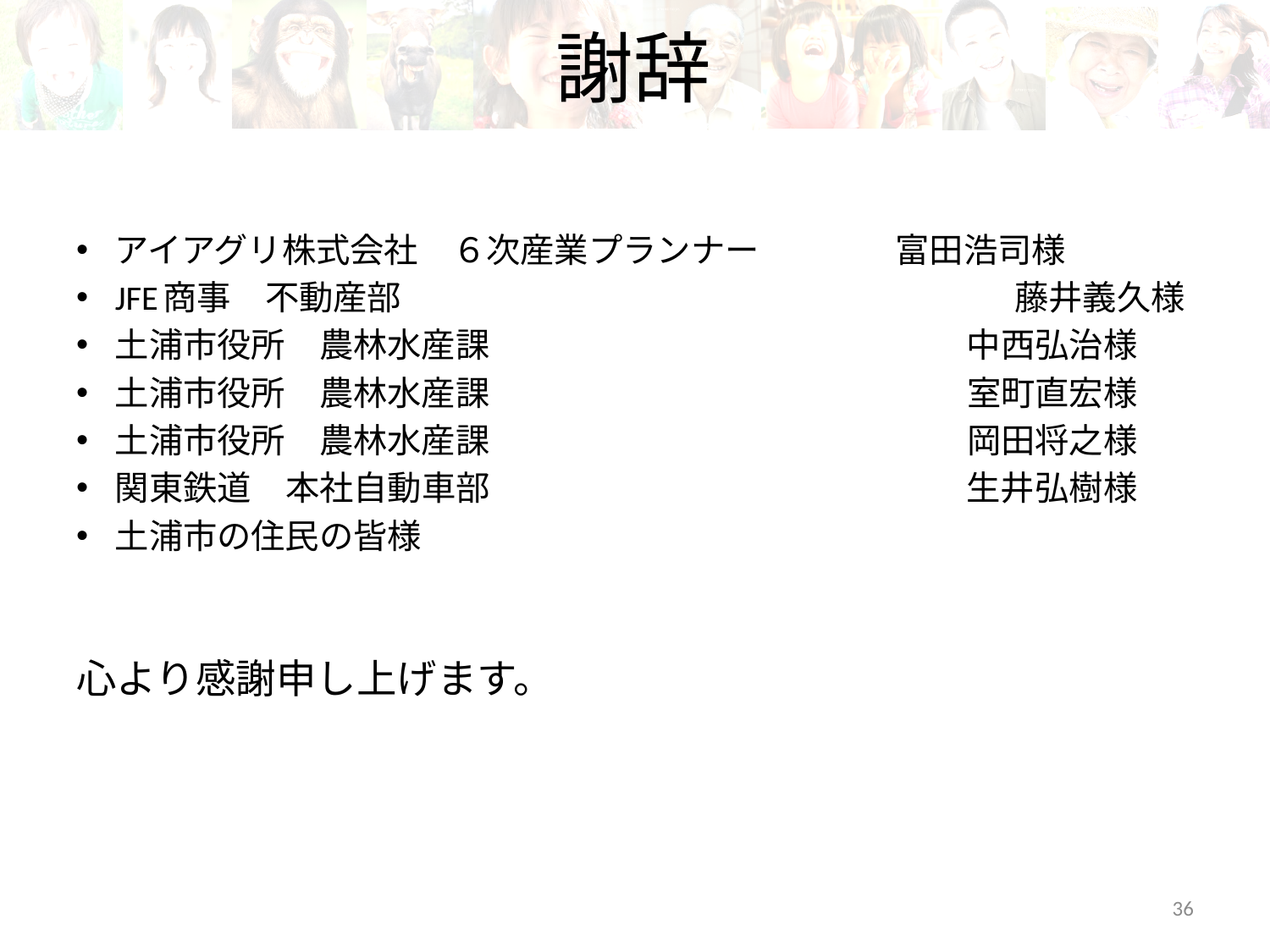

# 謝辞
アイアグリ株式会社　６次産業プランナー　　　　富田浩司様
JFE商事　不動産部　　　　　　　　　　　　　　　　　　藤井義久様
土浦市役所　農林水産課　　　　　　　　　　　　　　中西弘治様
土浦市役所　農林水産課　　　　　　　　　　　　　　室町直宏様
土浦市役所　農林水産課　　　　　　　　　　　　　　岡田将之様
関東鉄道　本社自動車部　　　　　　　　　　　　　　生井弘樹様
土浦市の住民の皆様

心より感謝申し上げます。
36